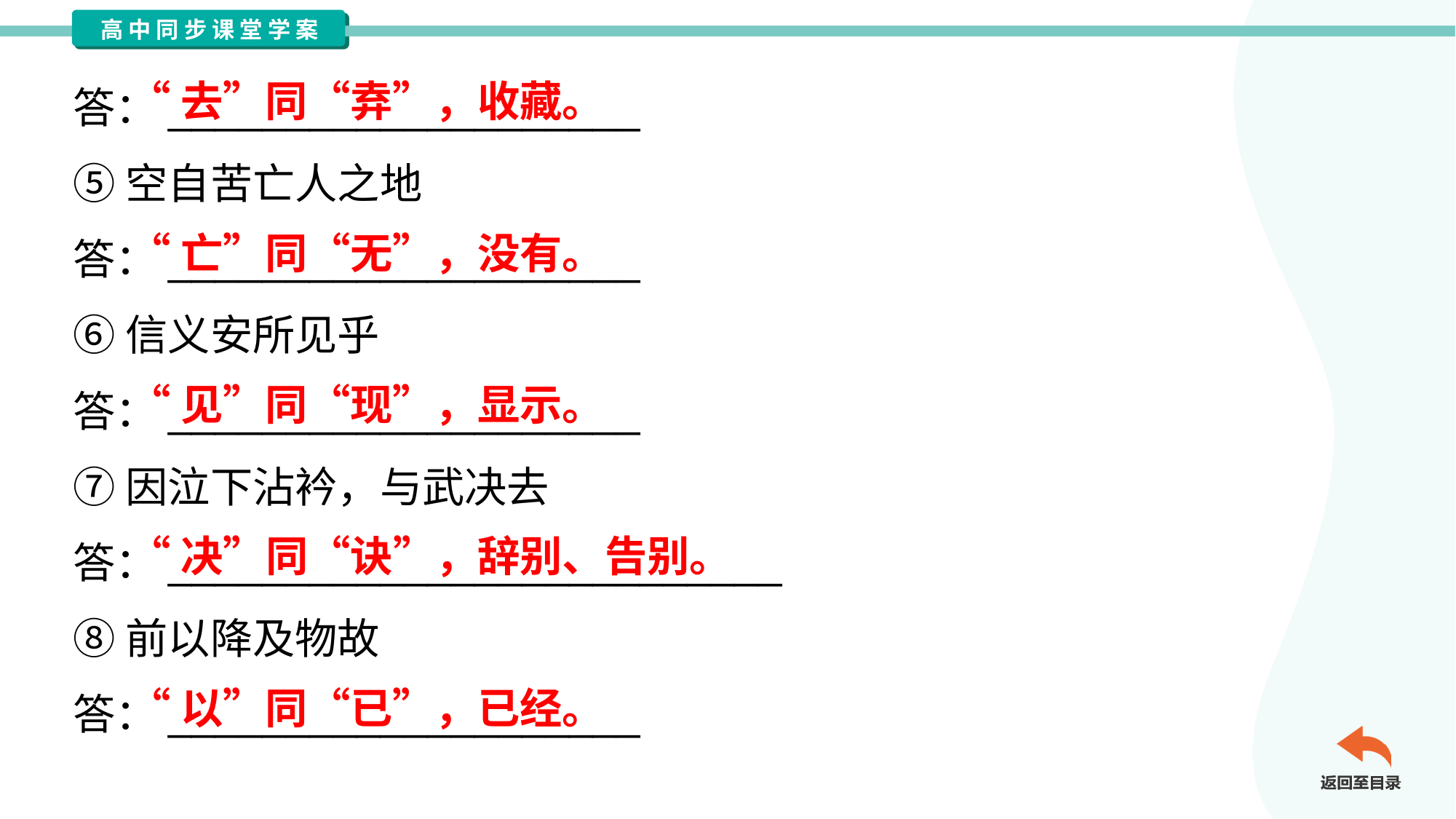

“去”同“弆”，收藏。
答：____________________
⑤空自苦亡人之地
答：____________________
⑥信义安所见乎
答：____________________
⑦因泣下沾衿，与武决去
答：__________________________
⑧前以降及物故
答：____________________
“亡”同“无”，没有。
“见”同“现”，显示。
“决”同“诀”，辞别、告别。
“以”同“已”，已经。